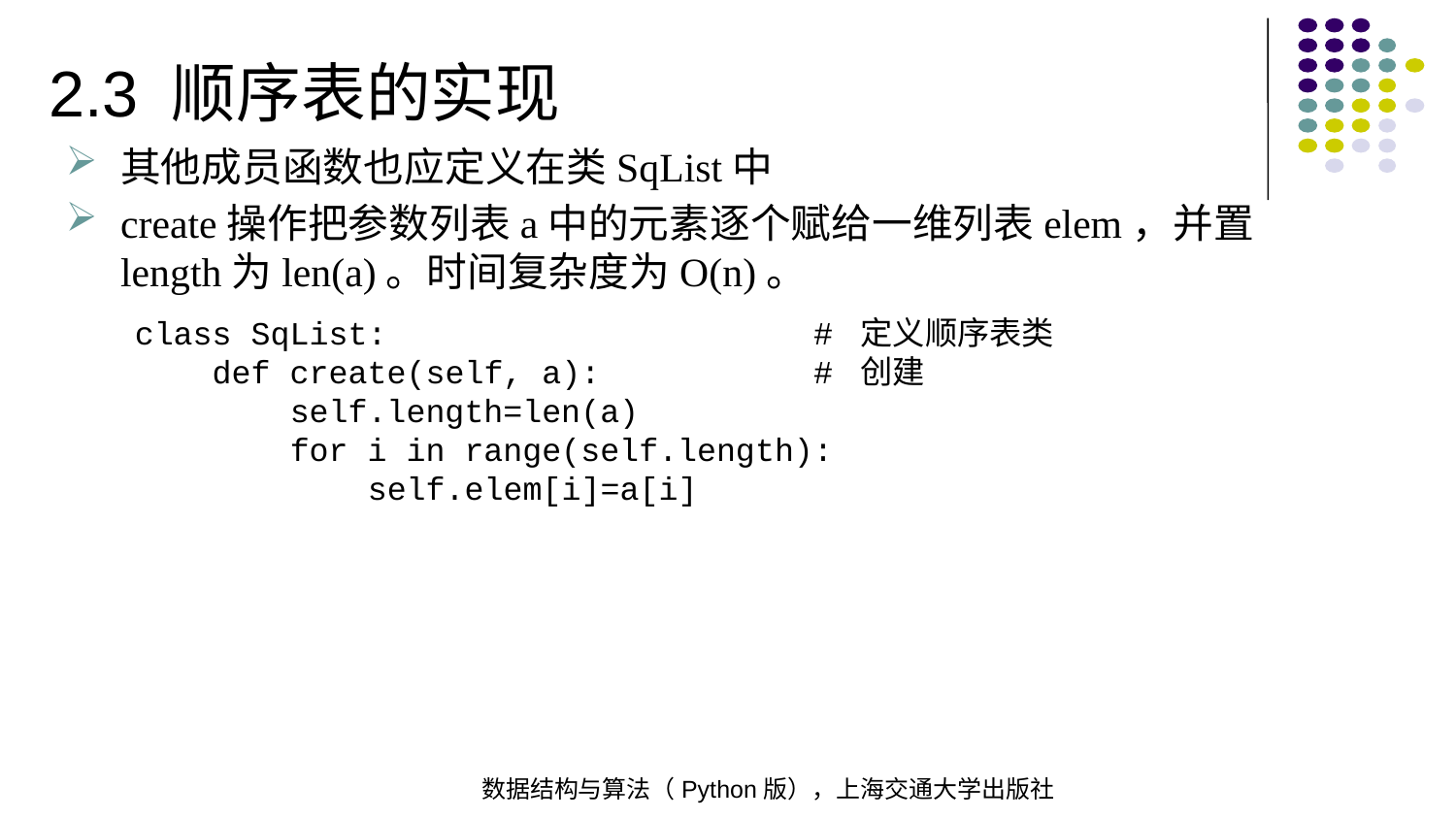

2.3 顺序表的实现
其他成员函数也应定义在类SqList中
create操作把参数列表a中的元素逐个赋给一维列表elem，并置length为len(a)。时间复杂度为O(n)。
class SqList:                      # 定义顺序表类
    def create(self, a):           # 创建
        self.length=len(a)
        for i in range(self.length):
            self.elem[i]=a[i]